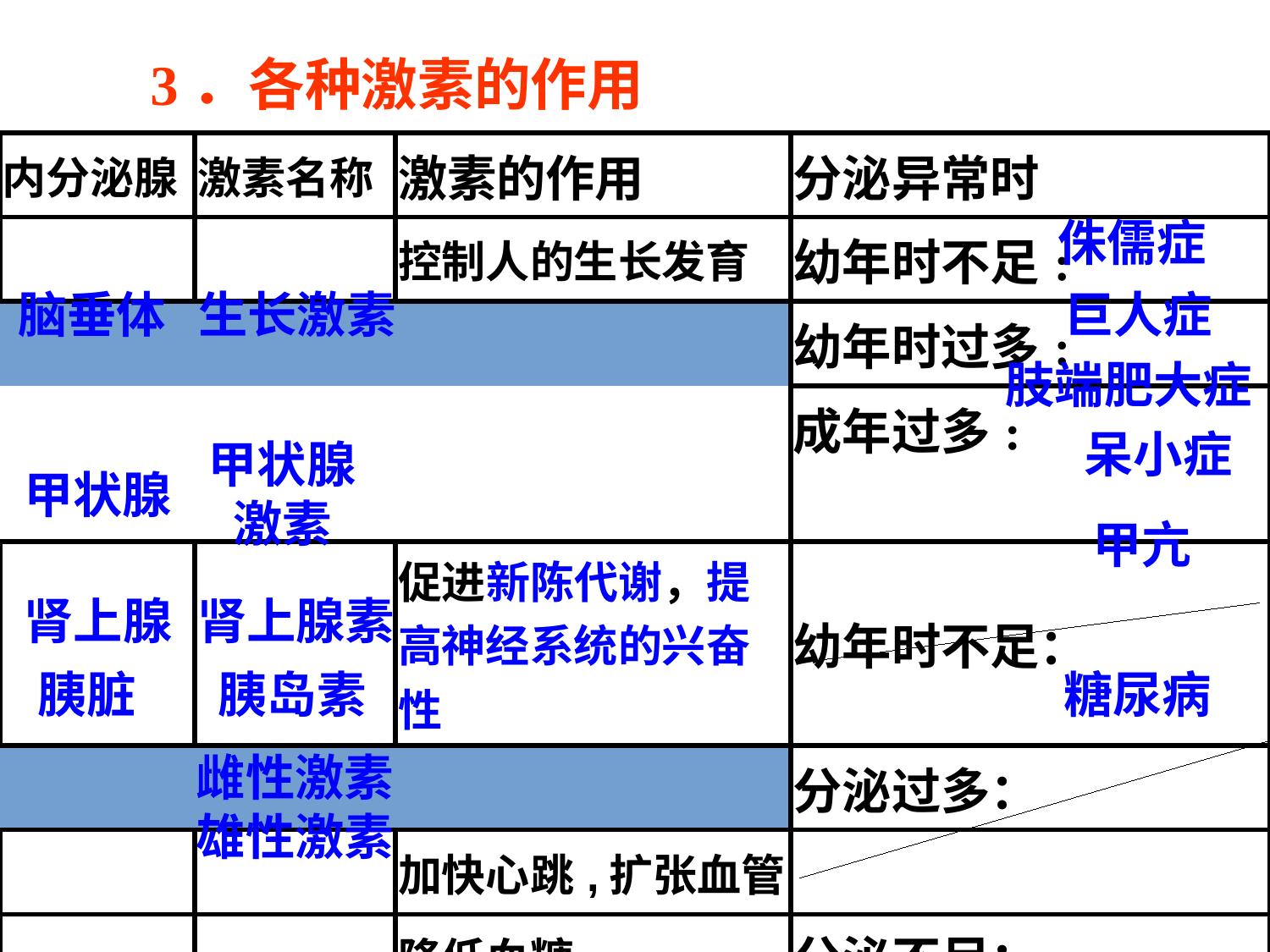

3．各种激素的作用
| 内分泌腺 | 激素名称 | 激素的作用 | 分泌异常时 |
| --- | --- | --- | --- |
| 脑垂体 |  | 控制人的生长发育 | 幼年时不足:侏儒症 |
|  |  |  | 幼年时过多:巨人症 |
|  |  |  | 成年过多:肢端肥大症 |
| 甲状腺 |  | 促进新陈代谢，提高神经系统的兴奋性 | 幼年时不足：呆小症 |
|  |  |  | 分泌过多：甲亢 |
| 肾上腺 |  | 加快心跳,扩张血管 |  |
| 胰脏 |  | 降低血糖 | 分泌不足：糖尿病 |
| 卵巢 |  | 促进生殖器官发育 |  |
| 睾丸 |  | 维持人的第二性征 |  |
侏儒症
脑垂体
生长激素
巨人症
肢端肥大症
呆小症
甲状腺
激素
甲状腺
甲亢
肾上腺
肾上腺素

胰脏
胰岛素
糖尿病
雌性激素
雄性激素